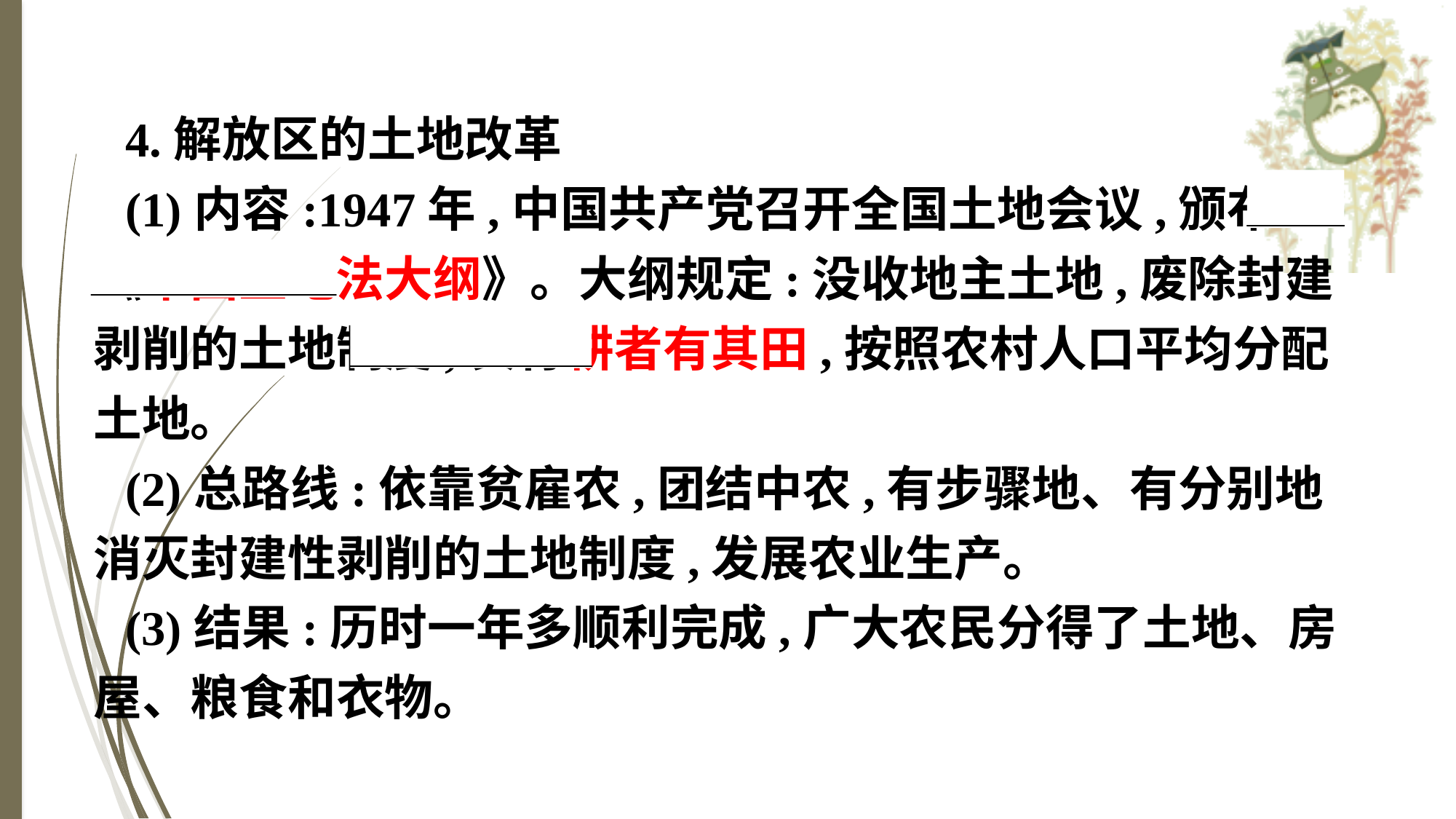

4.解放区的土地改革
(1)内容:1947年,中国共产党召开全国土地会议,颁布《中国土地法大纲》。大纲规定:没收地主土地,废除封建剥削的土地制度,实行耕者有其田,按照农村人口平均分配土地。
(2)总路线:依靠贫雇农,团结中农,有步骤地、有分别地消灭封建性剥削的土地制度,发展农业生产。
(3)结果:历时一年多顺利完成,广大农民分得了土地、房屋、粮食和衣物。